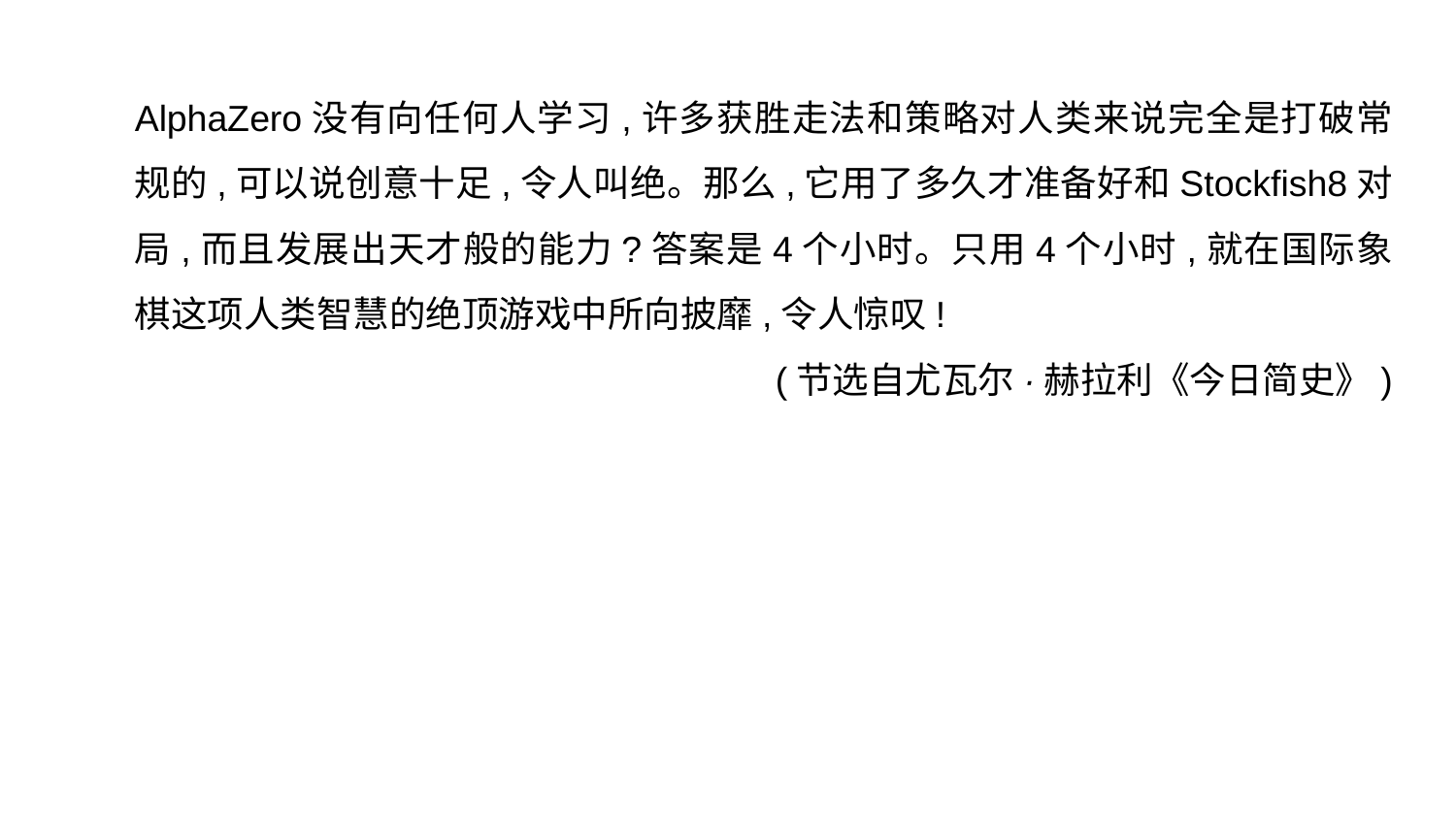

AlphaZero没有向任何人学习,许多获胜走法和策略对人类来说完全是打破常规的,可以说创意十足,令人叫绝。那么,它用了多久才准备好和Stockfish8对局,而且发展出天才般的能力?答案是4个小时。只用4个小时,就在国际象棋这项人类智慧的绝顶游戏中所向披靡,令人惊叹!
(节选自尤瓦尔·赫拉利《今日简史》)